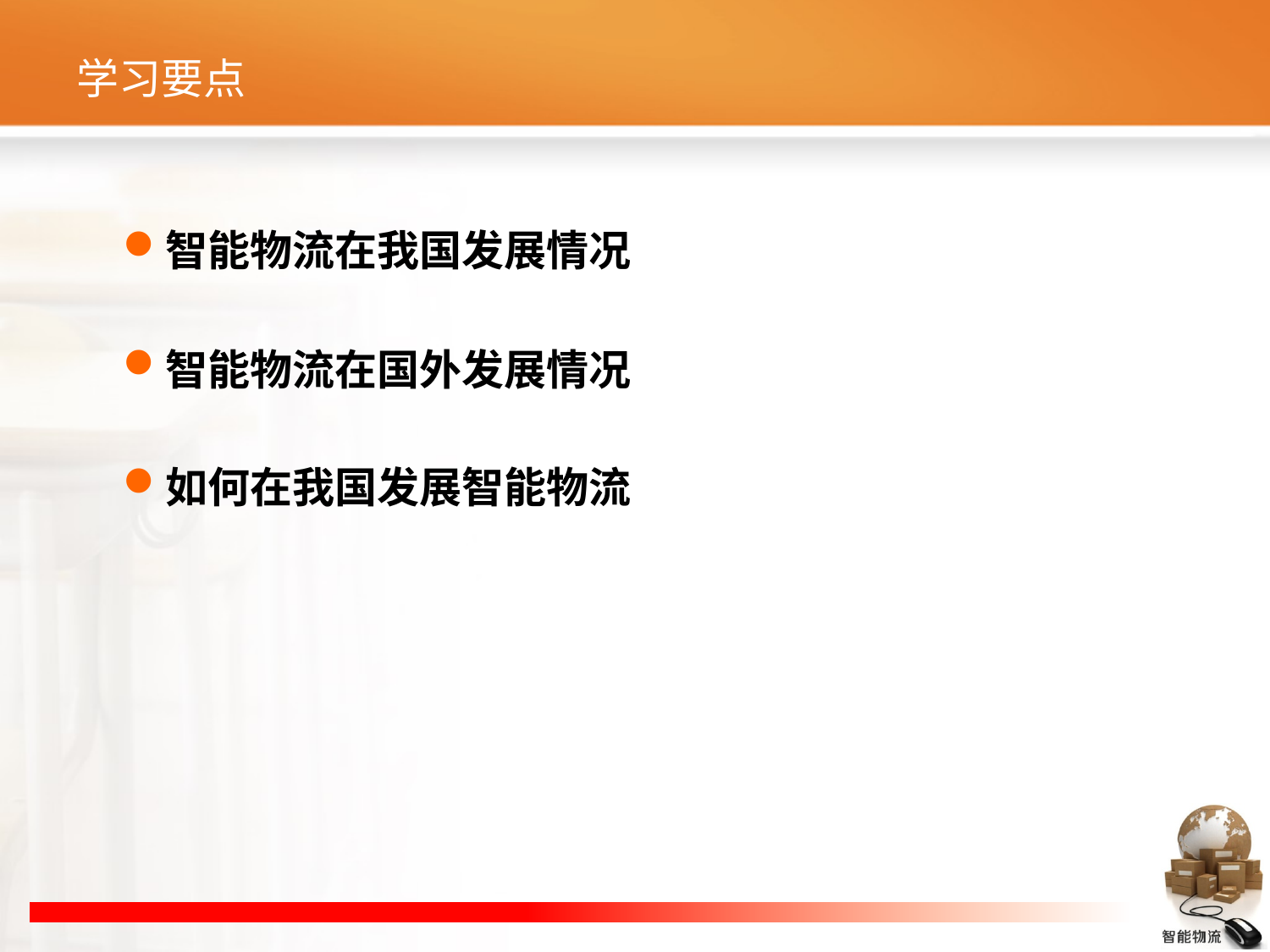

# 学习要点

智能物流在我国发展情况

智能物流在国外发展情况

如何在我国发展智能物流